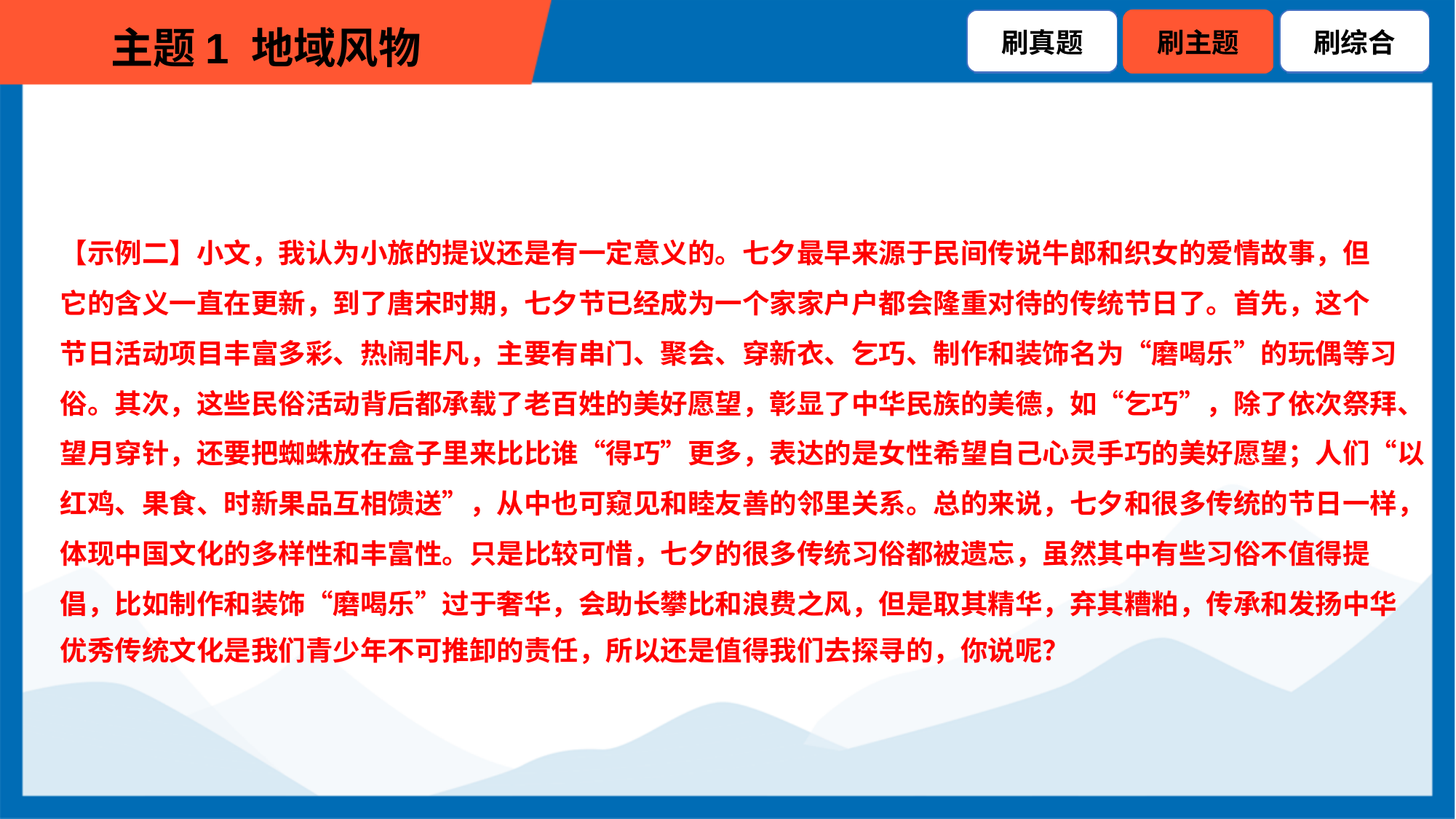

【示例二】小文，我认为小旅的提议还是有一定意义的。七夕最早来源于民间传说牛郎和织女的爱情故事，但
它的含义一直在更新，到了唐宋时期，七夕节已经成为一个家家户户都会隆重对待的传统节日了。首先，这个
节日活动项目丰富多彩、热闹非凡，主要有串门、聚会、穿新衣、乞巧、制作和装饰名为“磨喝乐”的玩偶等习
俗。其次，这些民俗活动背后都承载了老百姓的美好愿望，彰显了中华民族的美德，如“乞巧”，除了依次祭拜、
望月穿针，还要把蜘蛛放在盒子里来比比谁“得巧”更多，表达的是女性希望自己心灵手巧的美好愿望；人们“以
红鸡、果食、时新果品互相馈送”，从中也可窥见和睦友善的邻里关系。总的来说，七夕和很多传统的节日一样，
体现中国文化的多样性和丰富性。只是比较可惜，七夕的很多传统习俗都被遗忘，虽然其中有些习俗不值得提
倡，比如制作和装饰“磨喝乐”过于奢华，会助长攀比和浪费之风，但是取其精华，弃其糟粕，传承和发扬中华
优秀传统文化是我们青少年不可推卸的责任，所以还是值得我们去探寻的，你说呢？